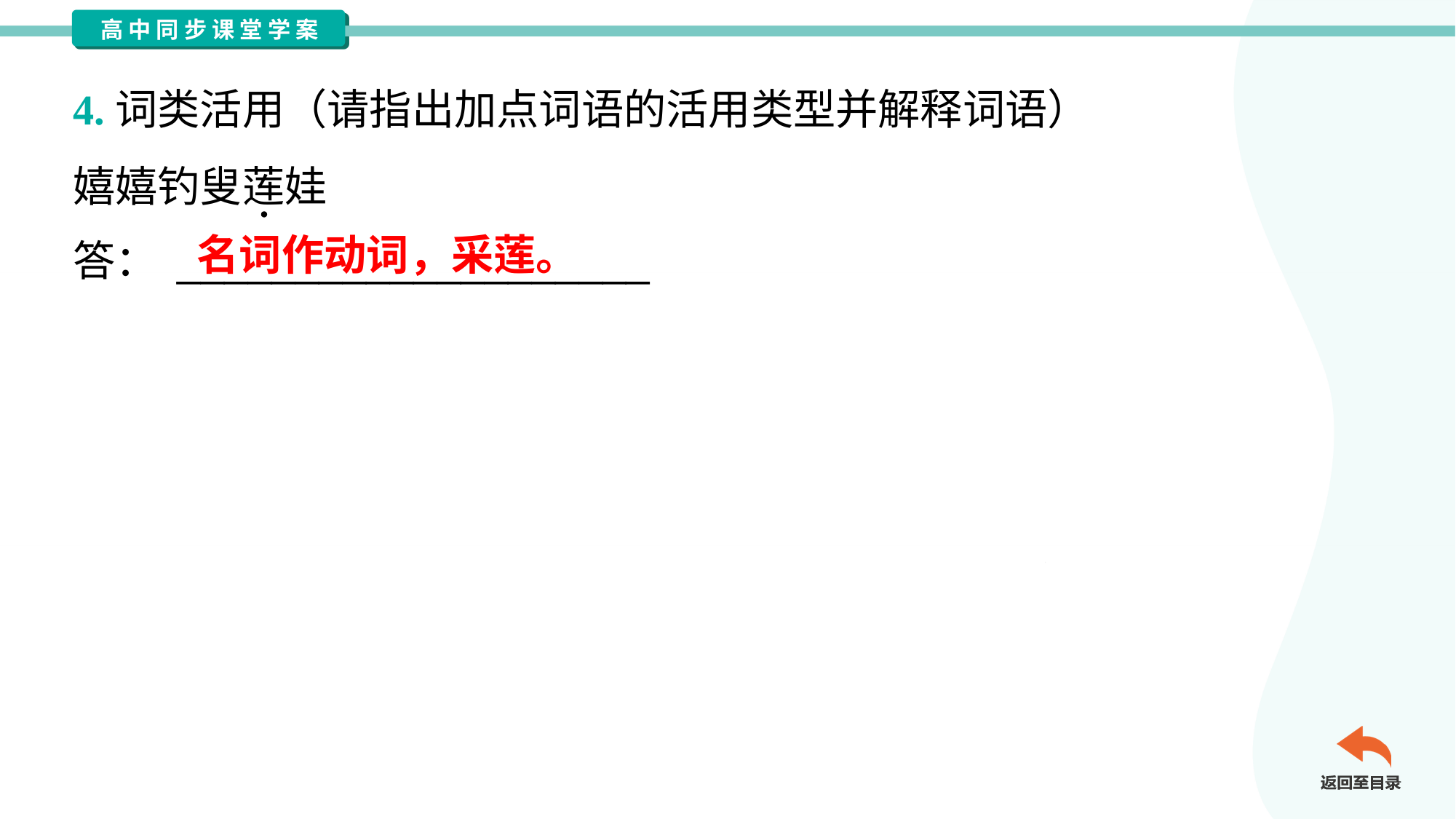

4.词类活用（请指出加点词语的活用类型并解释词语）
嬉嬉钓叟莲娃
答： ____________________
名词作动词，采莲。